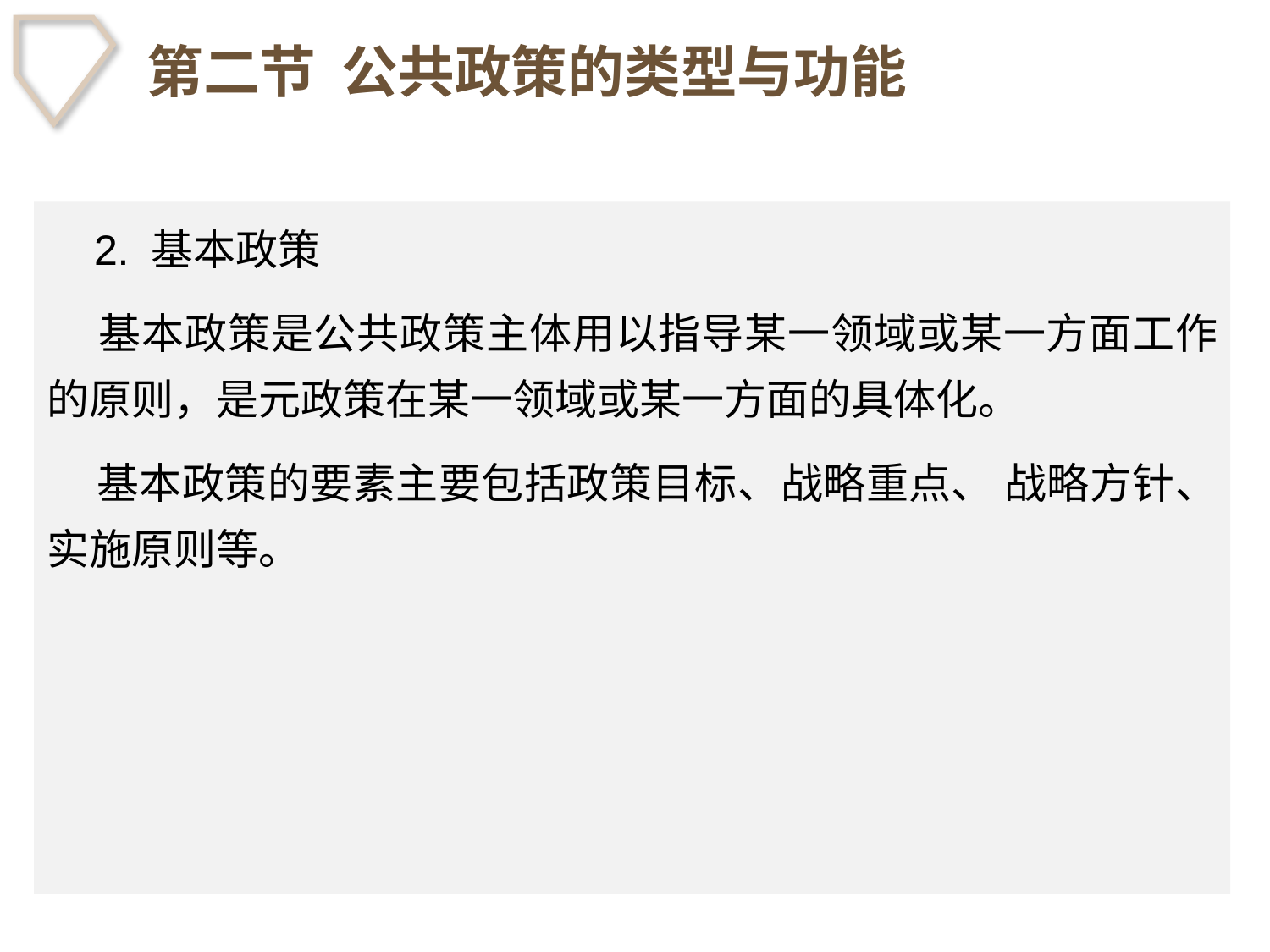

# 第二节  公共政策的类型与功能
    2. 基本政策
    基本政策是公共政策主体用以指导某一领域或某一方面工作的原则，是元政策在某一领域或某一方面的具体化。
    基本政策的要素主要包括政策目标、战略重点、 战略方针、实施原则等。